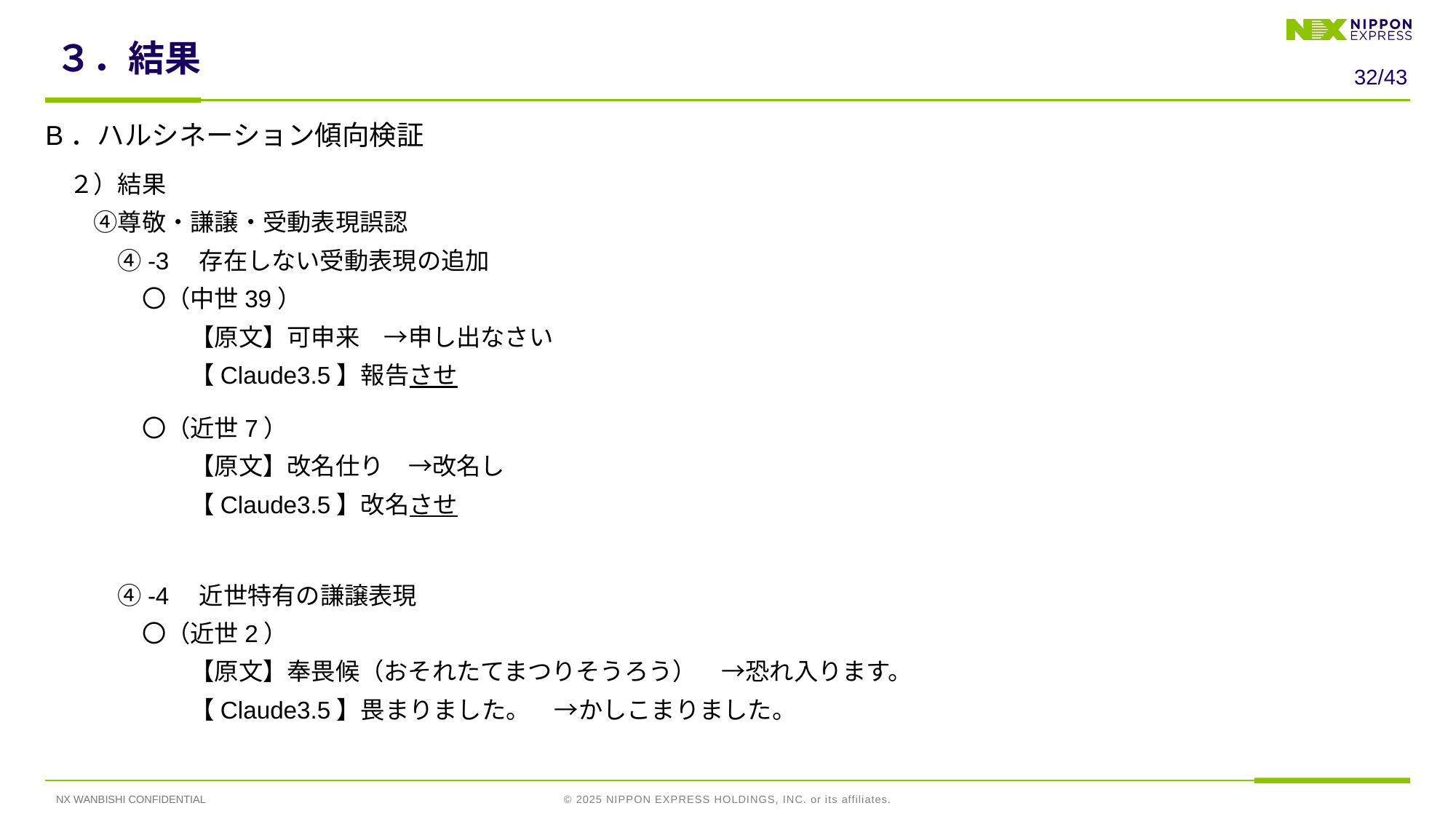

# ３．結果
32/43
B．ハルシネーション傾向検証
　２）結果
　　④尊敬・謙譲・受動表現誤認
　　　④-3　存在しない受動表現の追加
　　　　〇（中世39）
　　　　　　【原文】可申来　→申し出なさい
　　　　　　【Claude3.5】報告させ

　　　　〇（近世7）
　　　　　　【原文】改名仕り　→改名し
　　　　　　【Claude3.5】改名させ

　　　④-4　近世特有の謙譲表現
　　　　〇（近世2）
　　　　　　【原文】奉畏候（おそれたてまつりそうろう）　→恐れ入ります。
　　　　　　【Claude3.5】畏まりました。　→かしこまりました。

NX WANBISHI CONFIDENTIAL